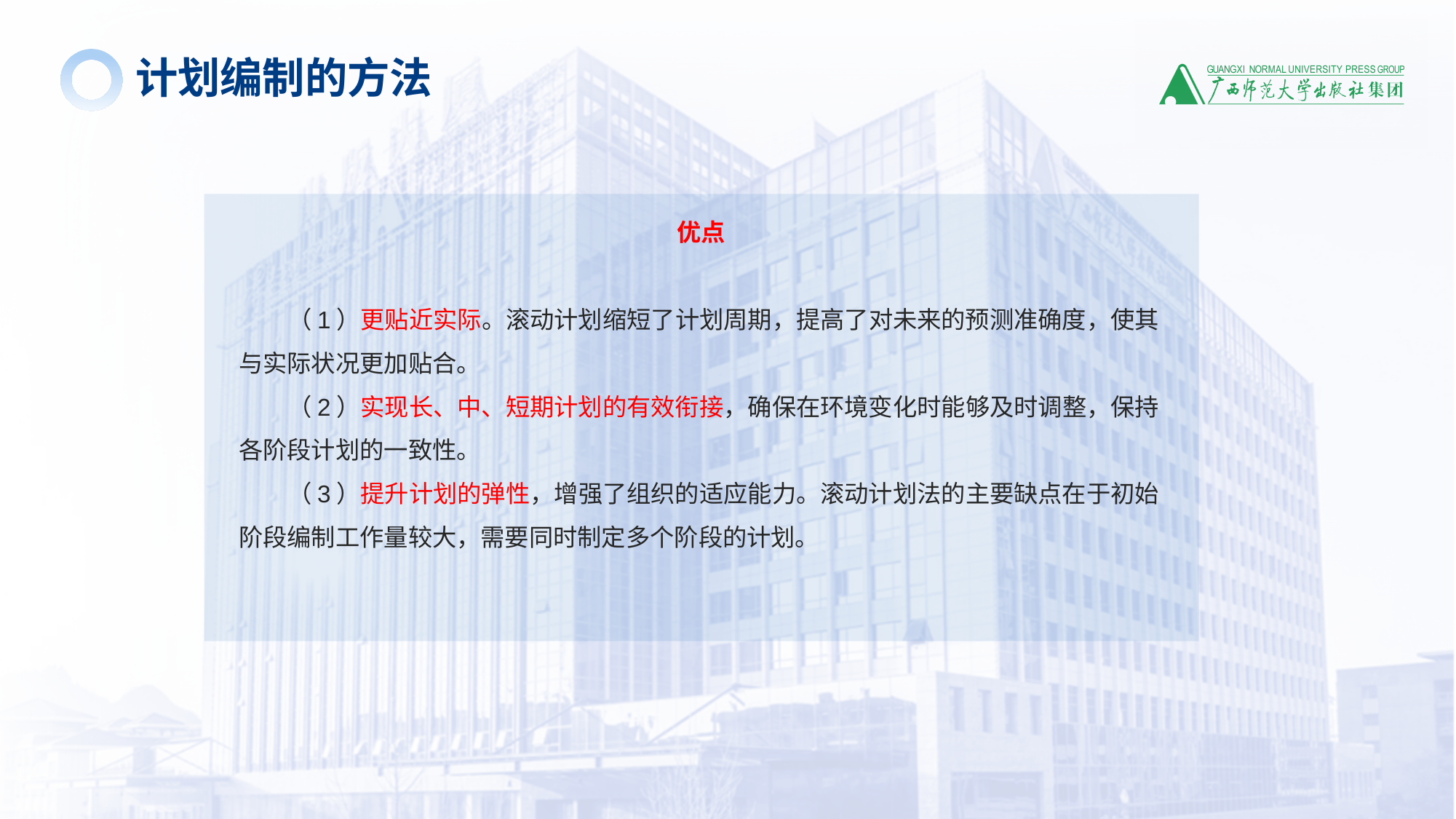

计划编制的方法

优点

（1）更贴近实际。滚动计划缩短了计划周期，提高了对未来的预测准确度，使其与实际状况更加贴合。
（2）实现长、中、短期计划的有效衔接，确保在环境变化时能够及时调整，保持各阶段计划的一致性。
（3）提升计划的弹性，增强了组织的适应能力。滚动计划法的主要缺点在于初始阶段编制工作量较大，需要同时制定多个阶段的计划。